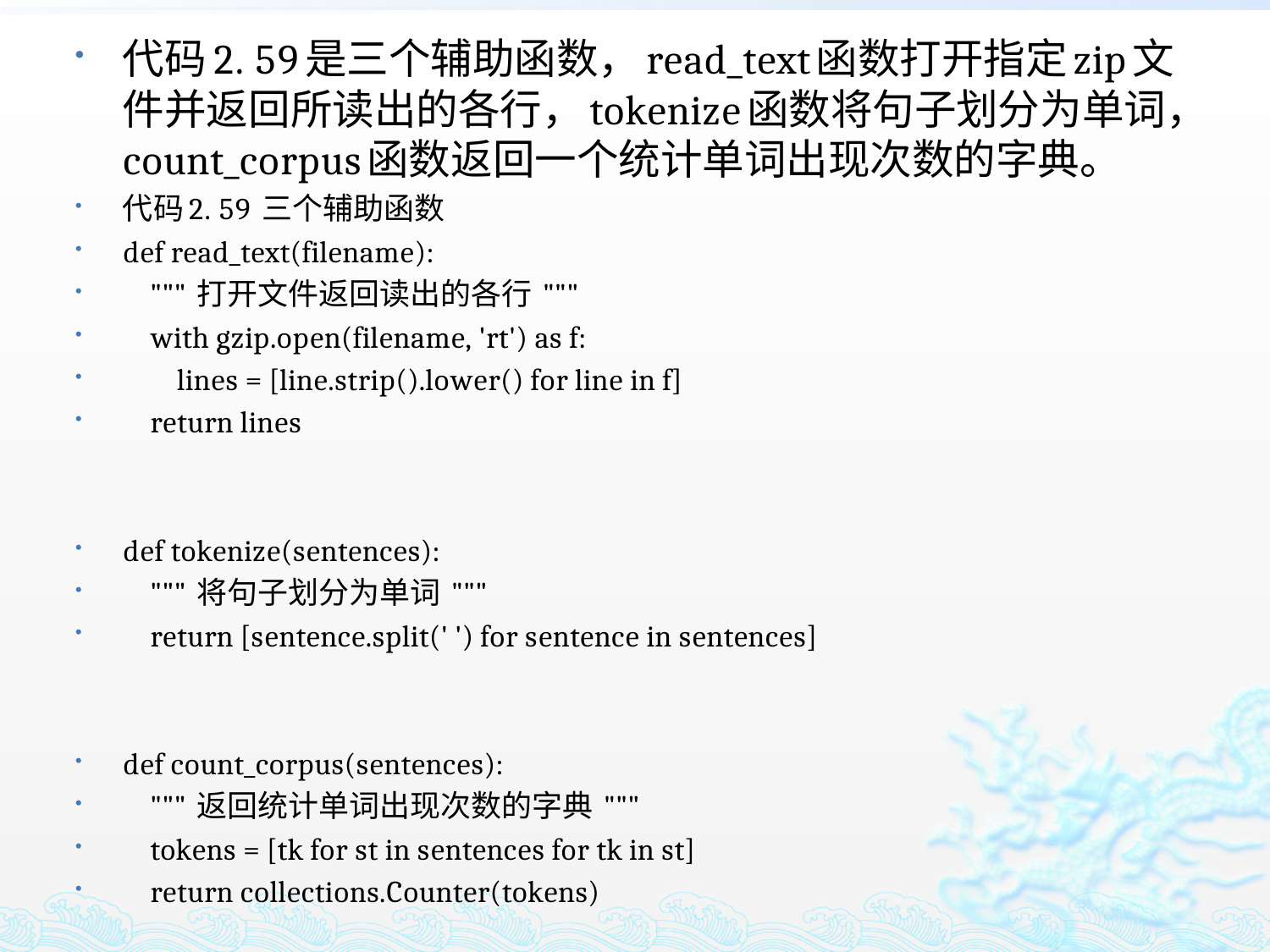

代码2. 59是三个辅助函数，read_text函数打开指定zip文件并返回所读出的各行，tokenize函数将句子划分为单词，count_corpus函数返回一个统计单词出现次数的字典。
代码2. 59 三个辅助函数
def read_text(filename):
    """ 打开文件返回读出的各行 """
    with gzip.open(filename, 'rt') as f:
        lines = [line.strip().lower() for line in f]
    return lines

def tokenize(sentences):
    """ 将句子划分为单词 """
    return [sentence.split(' ') for sentence in sentences]

def count_corpus(sentences):
    """ 返回统计单词出现次数的字典 """
    tokens = [tk for st in sentences for tk in st]
    return collections.Counter(tokens)